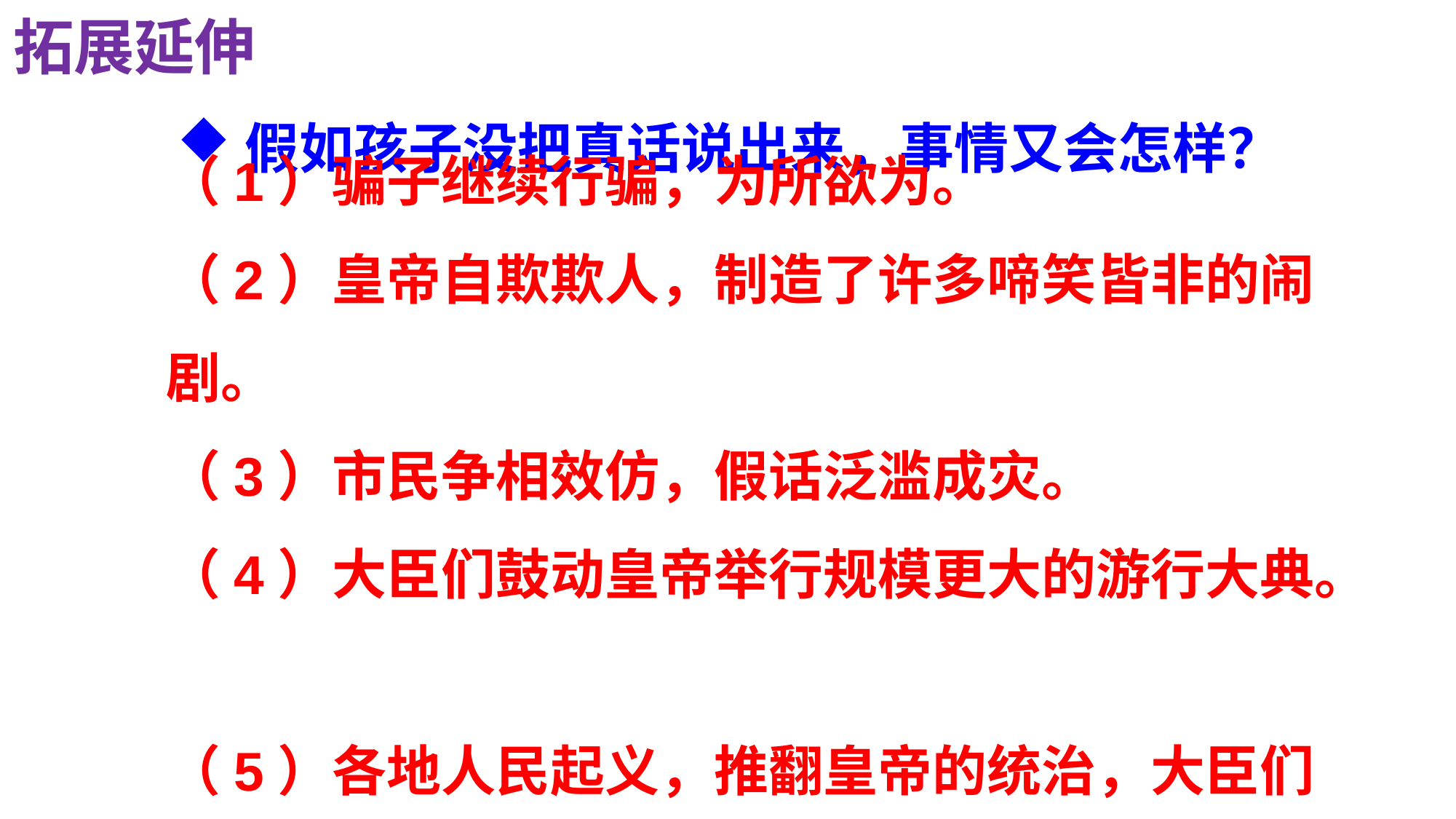

拓展延伸
#
假如孩子没把真话说出来，事情又会怎样？
（1）骗子继续行骗，为所欲为。
（2）皇帝自欺欺人，制造了许多啼笑皆非的闹剧。
（3）市民争相效仿，假话泛滥成灾。
（4）大臣们鼓动皇帝举行规模更大的游行大典。
（5）各地人民起义，推翻皇帝的统治，大臣们一个个受到惩罚。